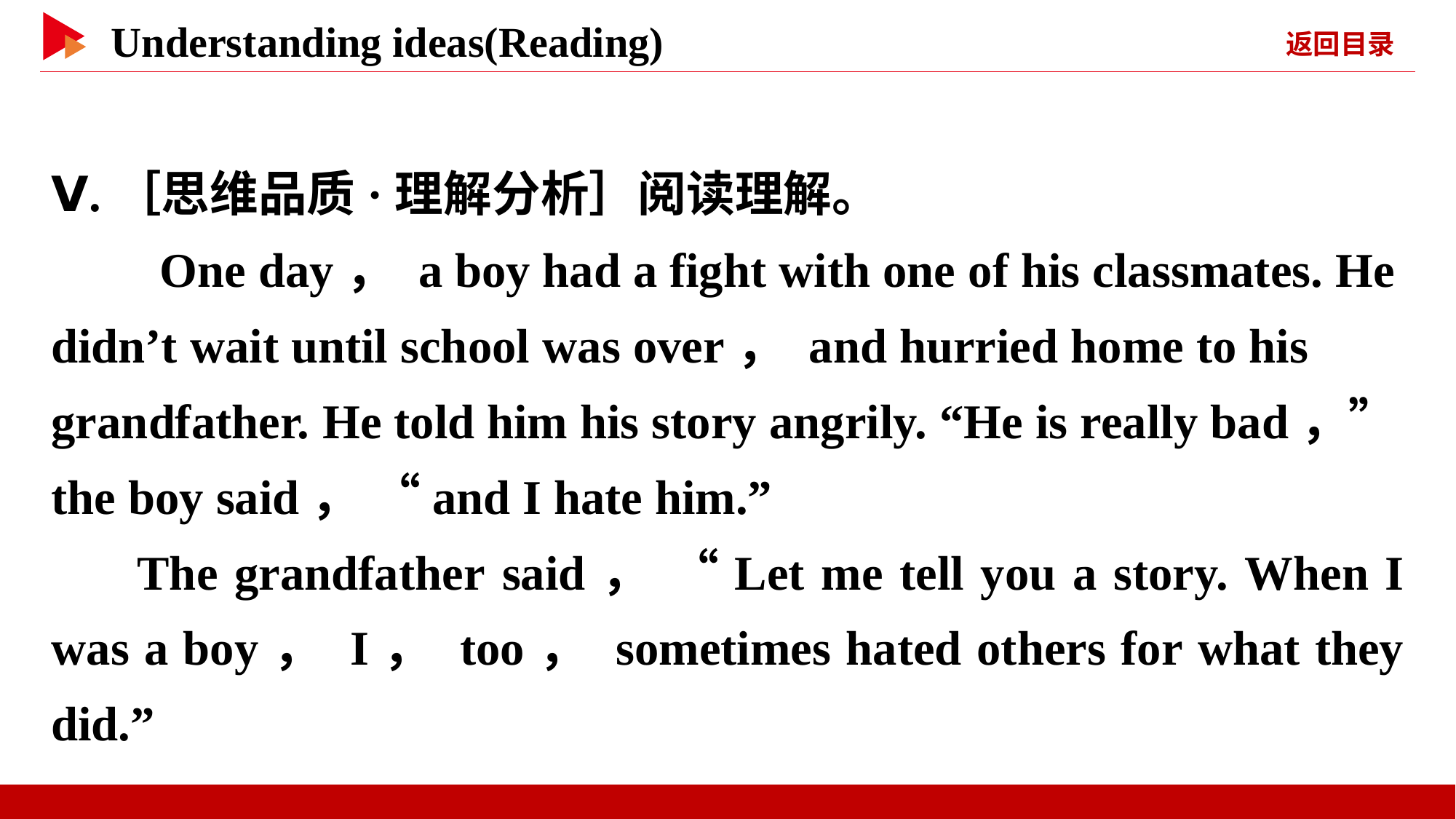

Ⅴ.［思维品质·理解分析］阅读理解。
　　One day， a boy had a fight with one of his classmates. He didn’t wait until school was over， and hurried home to his grandfather. He told him his story angrily. “He is really bad，” the boy said， “and I hate him.”
The grandfather said， “Let me tell you a story. When I was a boy， I， too， sometimes hated others for what they did.”